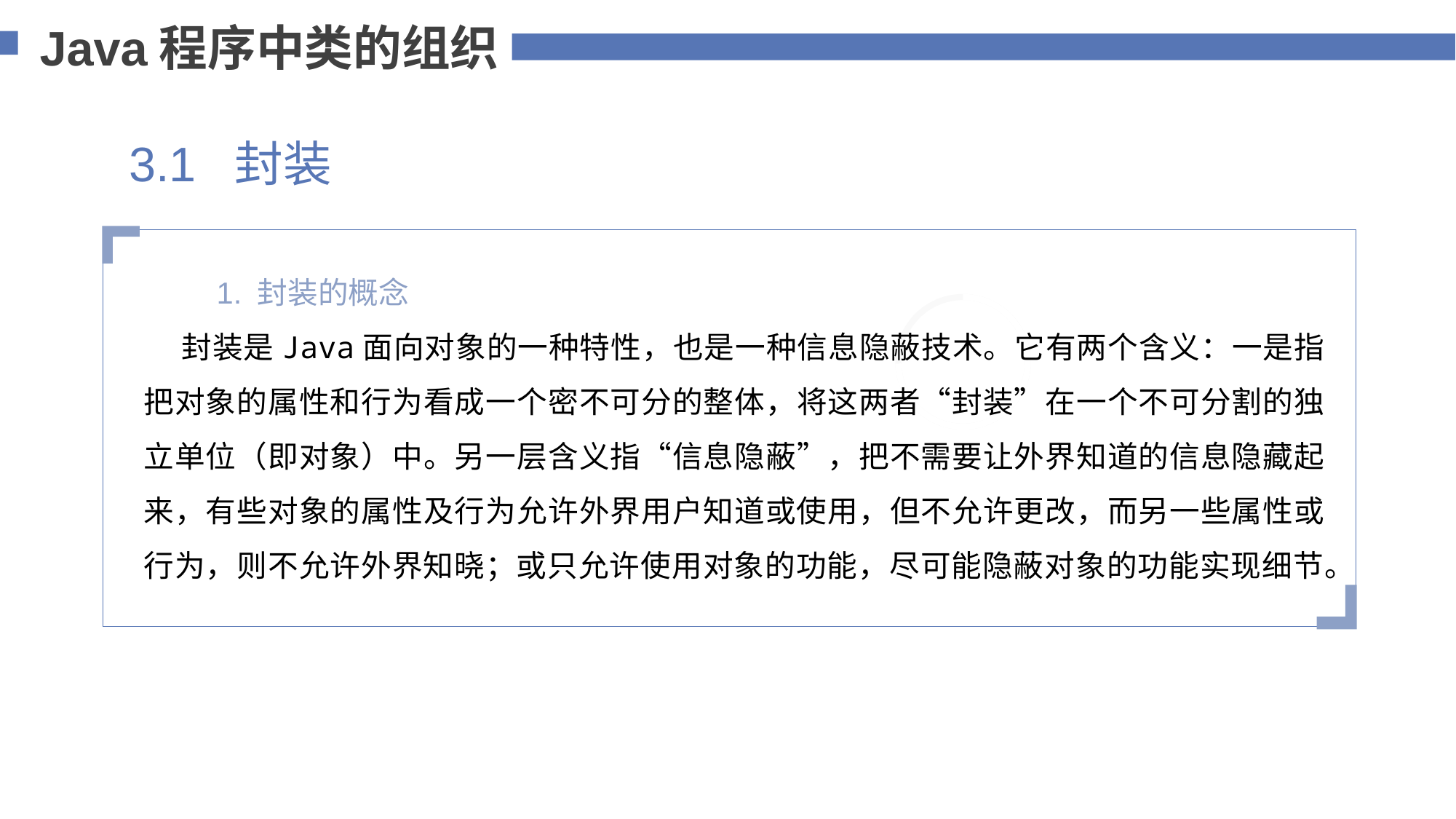

Java程序中类的组织

3.1  封装

    1. 封装的概念
    封装是Java面向对象的一种特性，也是一种信息隐蔽技术。它有两个含义：一是指把对象的属性和行为看成一个密不可分的整体，将这两者“封装”在一个不可分割的独立单位（即对象）中。另一层含义指“信息隐蔽”，把不需要让外界知道的信息隐藏起来，有些对象的属性及行为允许外界用户知道或使用，但不允许更改，而另一些属性或行为，则不允许外界知晓；或只允许使用对象的功能，尽可能隐蔽对象的功能实现细节。
添加标题内容
您的内容打在这里，或者通过复制您的文本后，在此框中选择粘贴，并选择只保留文字。

75%